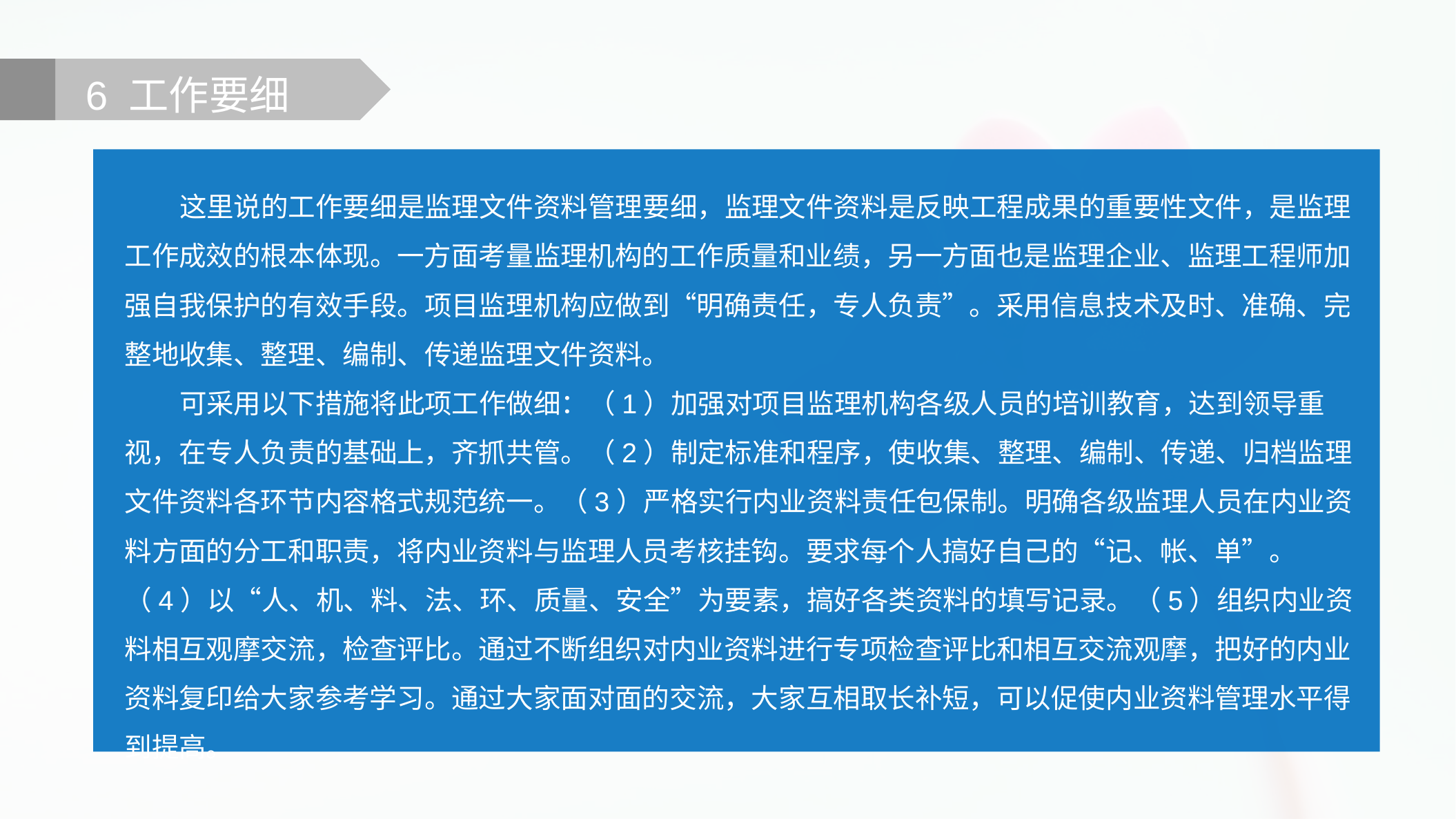

6 工作要细

        这里说的工作要细是监理文件资料管理要细，监理文件资料是反映工程成果的重要性文件，是监理工作成效的根本体现。一方面考量监理机构的工作质量和业绩，另一方面也是监理企业、监理工程师加强自我保护的有效手段。项目监理机构应做到“明确责任，专人负责”。采用信息技术及时、准确、完整地收集、整理、编制、传递监理文件资料。
        可采用以下措施将此项工作做细：（1）加强对项目监理机构各级人员的培训教育，达到领导重视，在专人负责的基础上，齐抓共管。（2）制定标准和程序，使收集、整理、编制、传递、归档监理文件资料各环节内容格式规范统一。（3）严格实行内业资料责任包保制。明确各级监理人员在内业资料方面的分工和职责，将内业资料与监理人员考核挂钩。要求每个人搞好自己的“记、帐、单”。（4）以“人、机、料、法、环、质量、安全”为要素，搞好各类资料的填写记录。（5）组织内业资料相互观摩交流，检查评比。通过不断组织对内业资料进行专项检查评比和相互交流观摩，把好的内业资料复印给大家参考学习。通过大家面对面的交流，大家互相取长补短，可以促使内业资料管理水平得到提高。